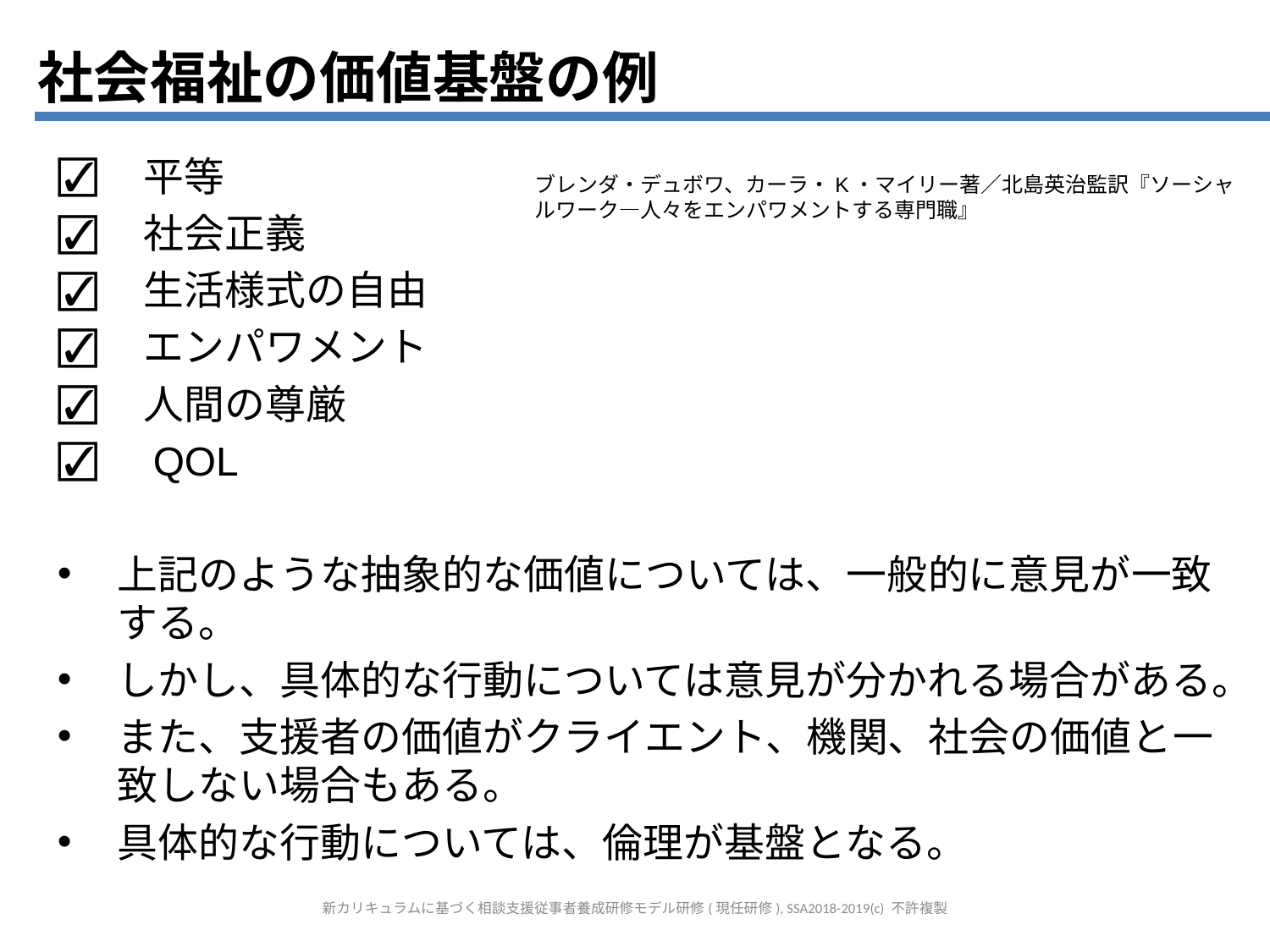

社会福祉の価値基盤の例
　平等
　社会正義
　生活様式の自由
　エンパワメント
　人間の尊厳
　QOL

上記のような抽象的な価値については、一般的に意見が一致する。
しかし、具体的な行動については意見が分かれる場合がある。
また、支援者の価値がクライエント、機関、社会の価値と一致しない場合もある。
具体的な行動については、倫理が基盤となる。

ブレンダ・デュボワ、カーラ・K・マイリー著／北島英治監訳『ソーシャルワーク―人々をエンパワメントする専門職』
新カリキュラムに基づく相談支援従事者養成研修モデル研修(現任研修), SSA2018-2019(c) 不許複製